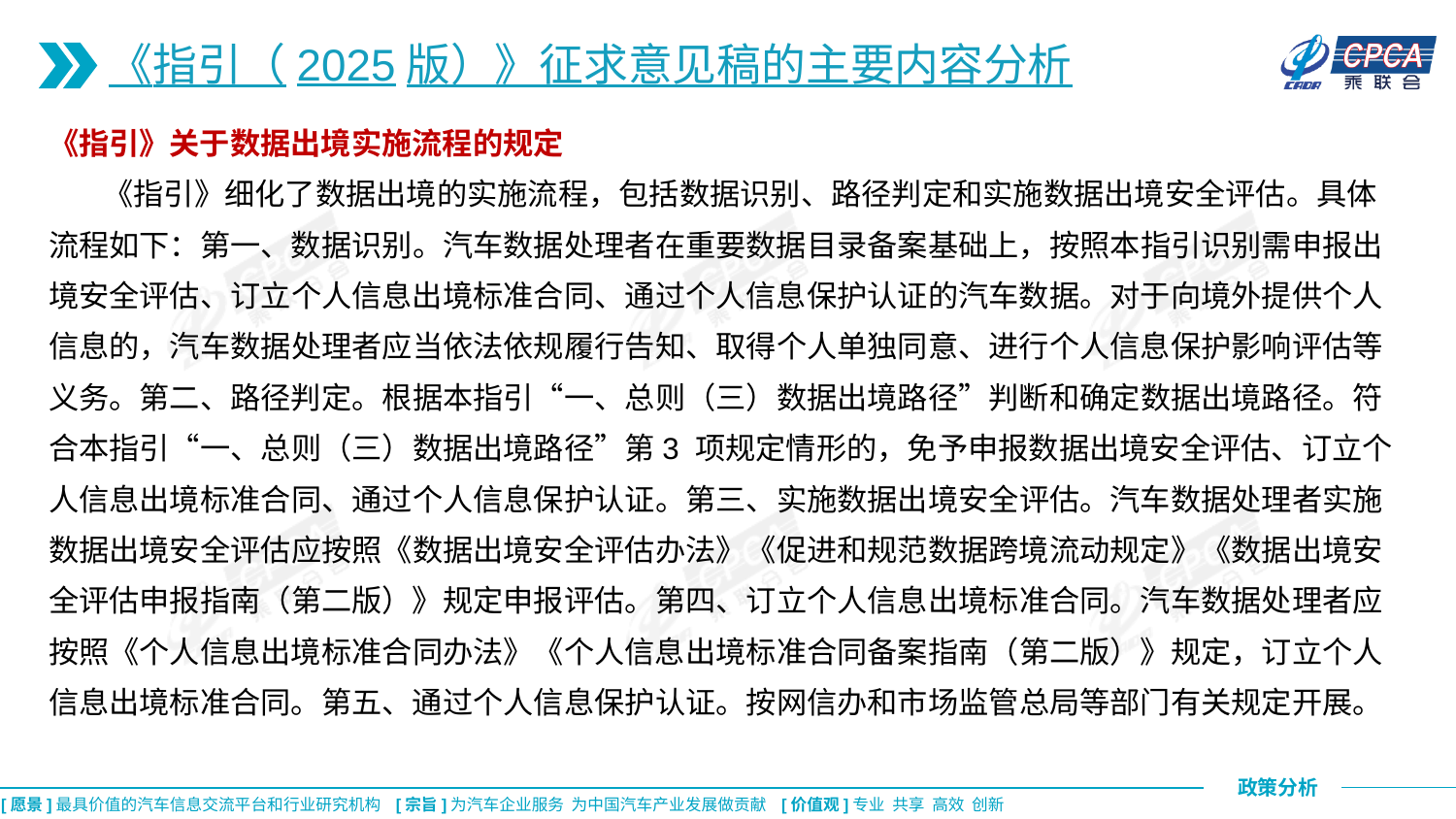

《指引（2025版）》征求意见稿的主要内容分析
《指引》关于数据出境实施流程的规定
       《指引》细化了数据出境的实施流程，包括数据识别、路径判定和实施数据出境安全评估。具体流程如下：第一、数据识别。汽车数据处理者在重要数据目录备案基础上，按照本指引识别需申报出境安全评估、订立个人信息出境标准合同、通过个人信息保护认证的汽车数据。对于向境外提供个人信息的，汽车数据处理者应当依法依规履行告知、取得个人单独同意、进行个人信息保护影响评估等义务。第二、路径判定。根据本指引“一、总则（三）数据出境路径”判断和确定数据出境路径。符合本指引“一、总则（三）数据出境路径”第3 项规定情形的，免予申报数据出境安全评估、订立个人信息出境标准合同、通过个人信息保护认证。第三、实施数据出境安全评估。汽车数据处理者实施数据出境安全评估应按照《数据出境安全评估办法》《促进和规范数据跨境流动规定》《数据出境安全评估申报指南（第二版）》规定申报评估。第四、订立个人信息出境标准合同。汽车数据处理者应按照《个人信息出境标准合同办法》《个人信息出境标准合同备案指南（第二版）》规定，订立个人信息出境标准合同。第五、通过个人信息保护认证。按网信办和市场监管总局等部门有关规定开展。